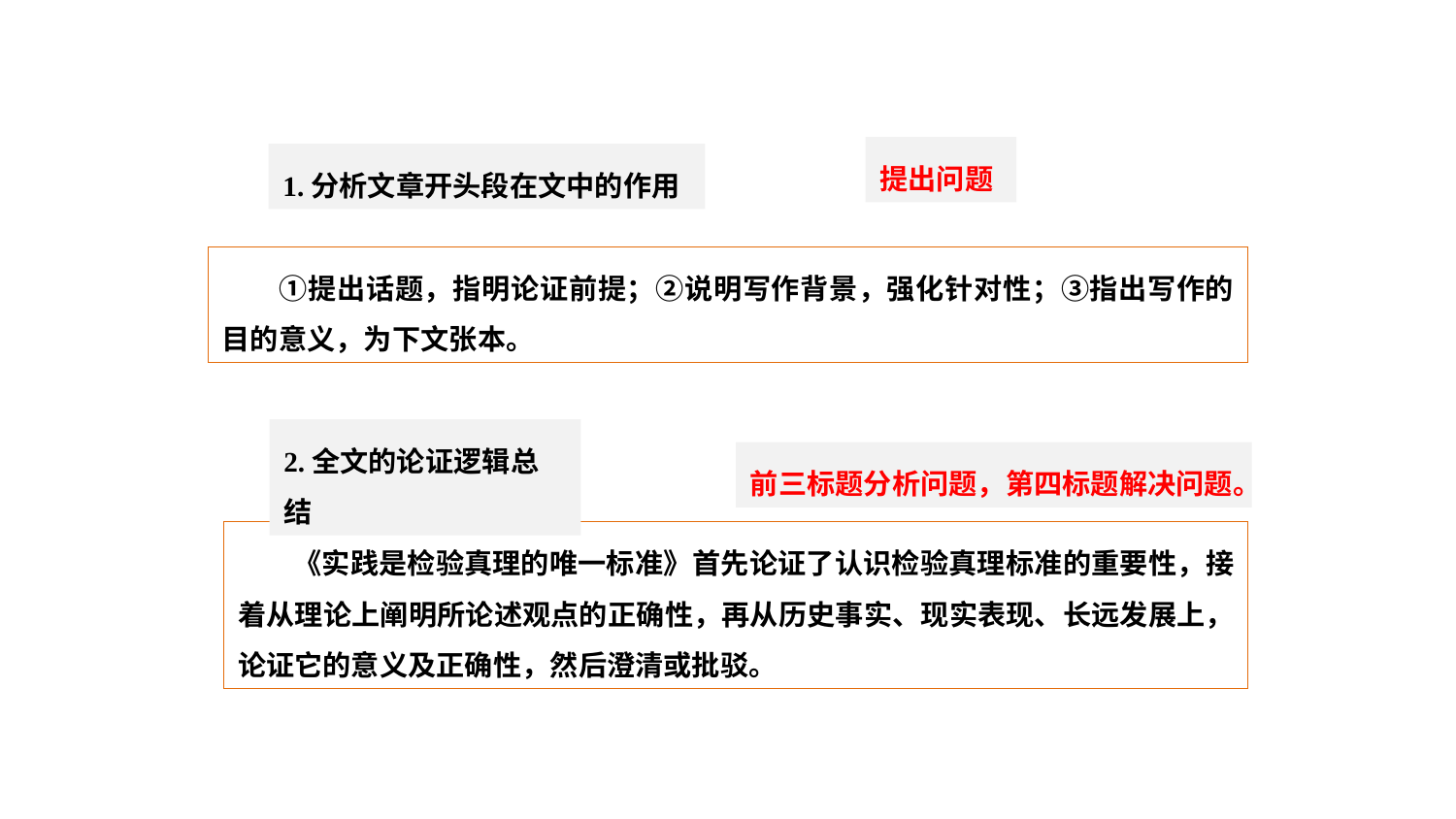

内容小结
提出问题
1.分析文章开头段在文中的作用
　    ①提出话题，指明论证前提；②说明写作背景，强化针对性；③指出写作的目的意义，为下文张本。
2.全文的论证逻辑总结
前三标题分析问题，第四标题解决问题。
      《实践是检验真理的唯一标准》首先论证了认识检验真理标准的重要性，接着从理论上阐明所论述观点的正确性，再从历史事实、现实表现、长远发展上，论证它的意义及正确性，然后澄清或批驳。